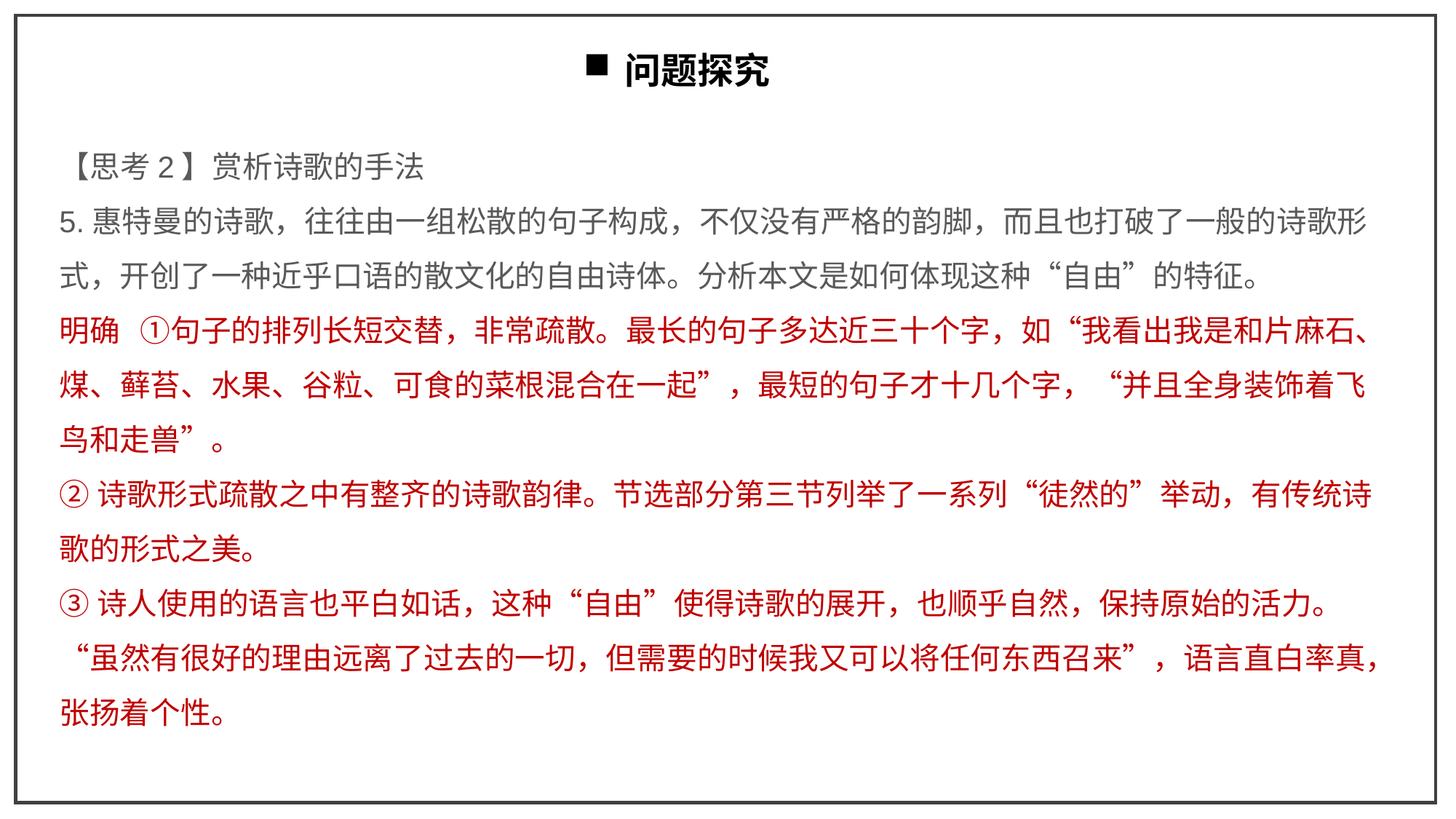

问题探究
【思考2】赏析诗歌的手法
5.惠特曼的诗歌，往往由一组松散的句子构成，不仅没有严格的韵脚，而且也打破了一般的诗歌形式，开创了一种近乎口语的散文化的自由诗体。分析本文是如何体现这种“自由”的特征。
明确   ①句子的排列长短交替，非常疏散。最长的句子多达近三十个字，如“我看出我是和片麻石、煤、藓苔、水果、谷粒、可食的菜根混合在一起”，最短的句子才十几个字，“并且全身装饰着飞鸟和走兽”。
②诗歌形式疏散之中有整齐的诗歌韵律。节选部分第三节列举了一系列“徒然的”举动，有传统诗歌的形式之美。
③诗人使用的语言也平白如话，这种“自由”使得诗歌的展开，也顺乎自然，保持原始的活力。“虽然有很好的理由远离了过去的一切，但需要的时候我又可以将任何东西召来”，语言直白率真，张扬着个性。